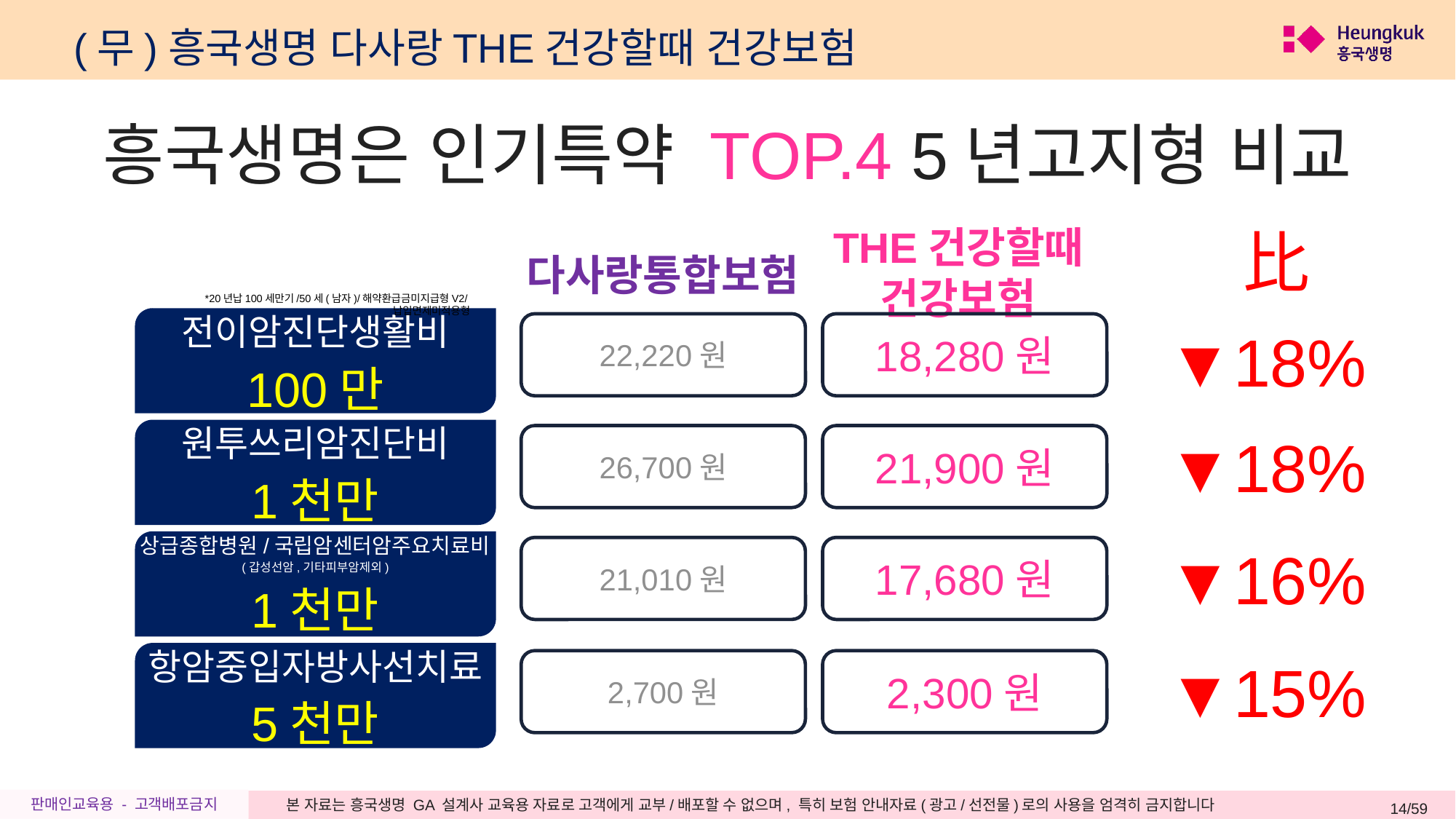

(무)흥국생명 다사랑THE건강할때 건강보험
흥국생명은 인기특약 TOP.4 5년고지형 비교
比
THE건강할때
건강보험
다사랑통합보험
*20년납100세만기/50세(남자)/해약환급금미지급형V2/납입면제미적용형
전이암진단생활비
100만
22,220원

18,280원

원투쓰리암진단비
1천만
26,700원
21,900원
상급종합병원/국립암센터암주요치료비
(갑성선암,기타피부암제외)
1천만
21,010원
17,680원
항암중입자방사선치료
5천만
2,700원
2,300원
▼18%
▼18%
▼16%
▼15%
14/59